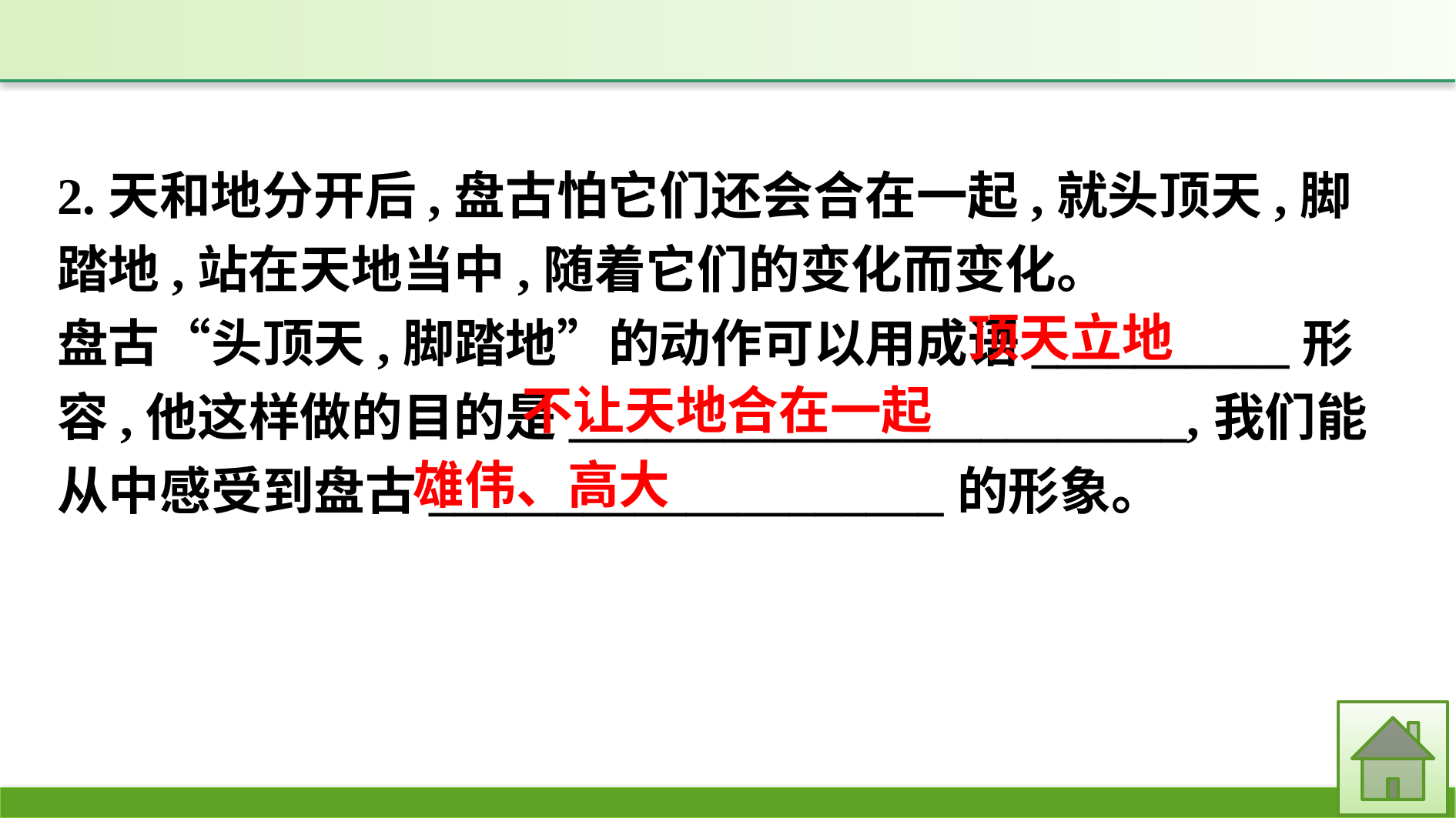

2.天和地分开后,盘古怕它们还会合在一起,就头顶天,脚踏地,站在天地当中,随着它们的变化而变化。
盘古“头顶天,脚踏地”的动作可以用成语__________形容,他这样做的目的是________________________,我们能从中感受到盘古____________________的形象。
顶天立地
不让天地合在一起
雄伟、高大